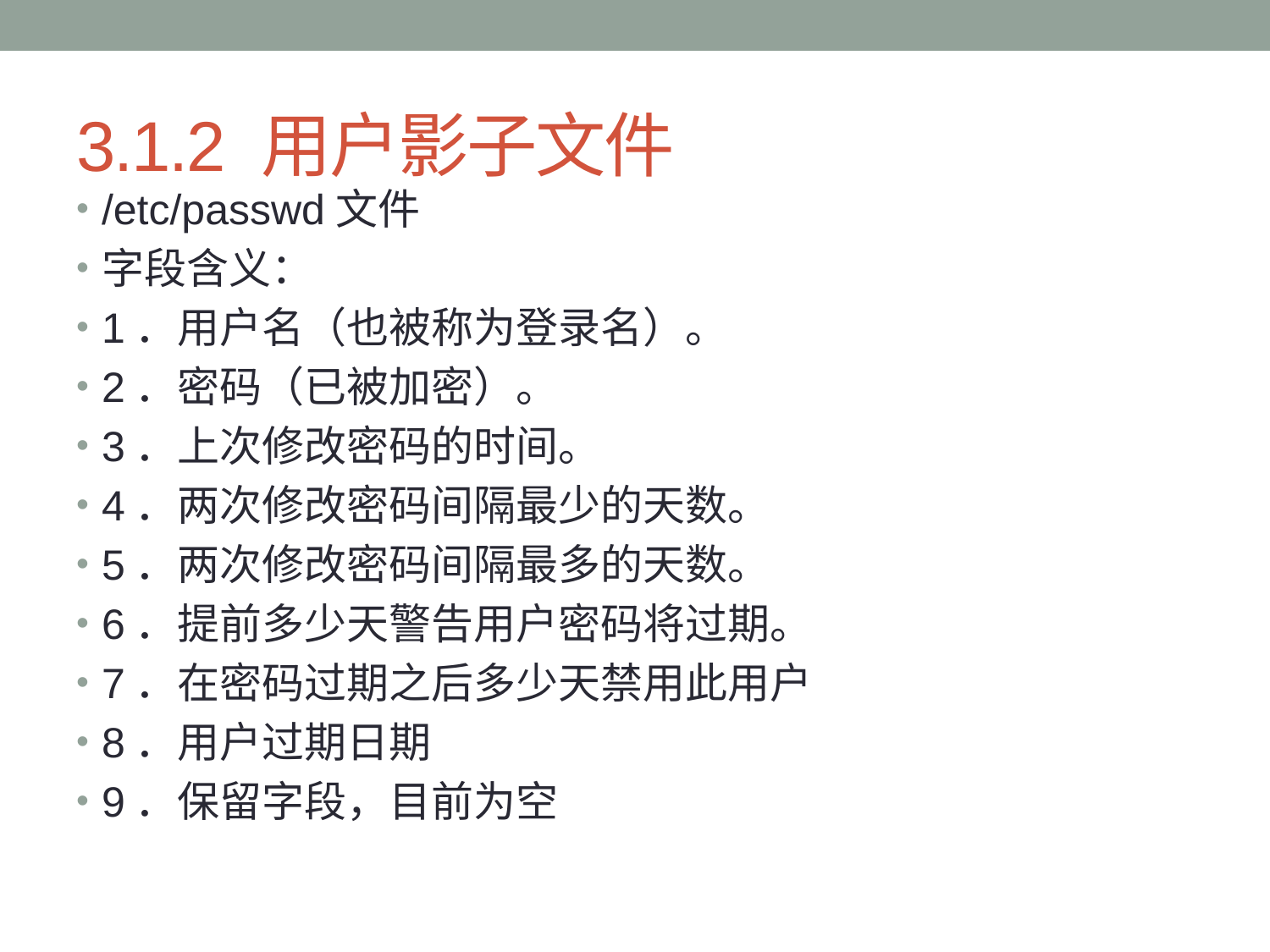

# 3.1.2 用户影子文件
/etc/passwd文件
字段含义：
1．用户名（也被称为登录名）。
2．密码（已被加密）。
3．上次修改密码的时间。
4．两次修改密码间隔最少的天数。
5．两次修改密码间隔最多的天数。
6．提前多少天警告用户密码将过期。
7．在密码过期之后多少天禁用此用户
8．用户过期日期
9．保留字段，目前为空